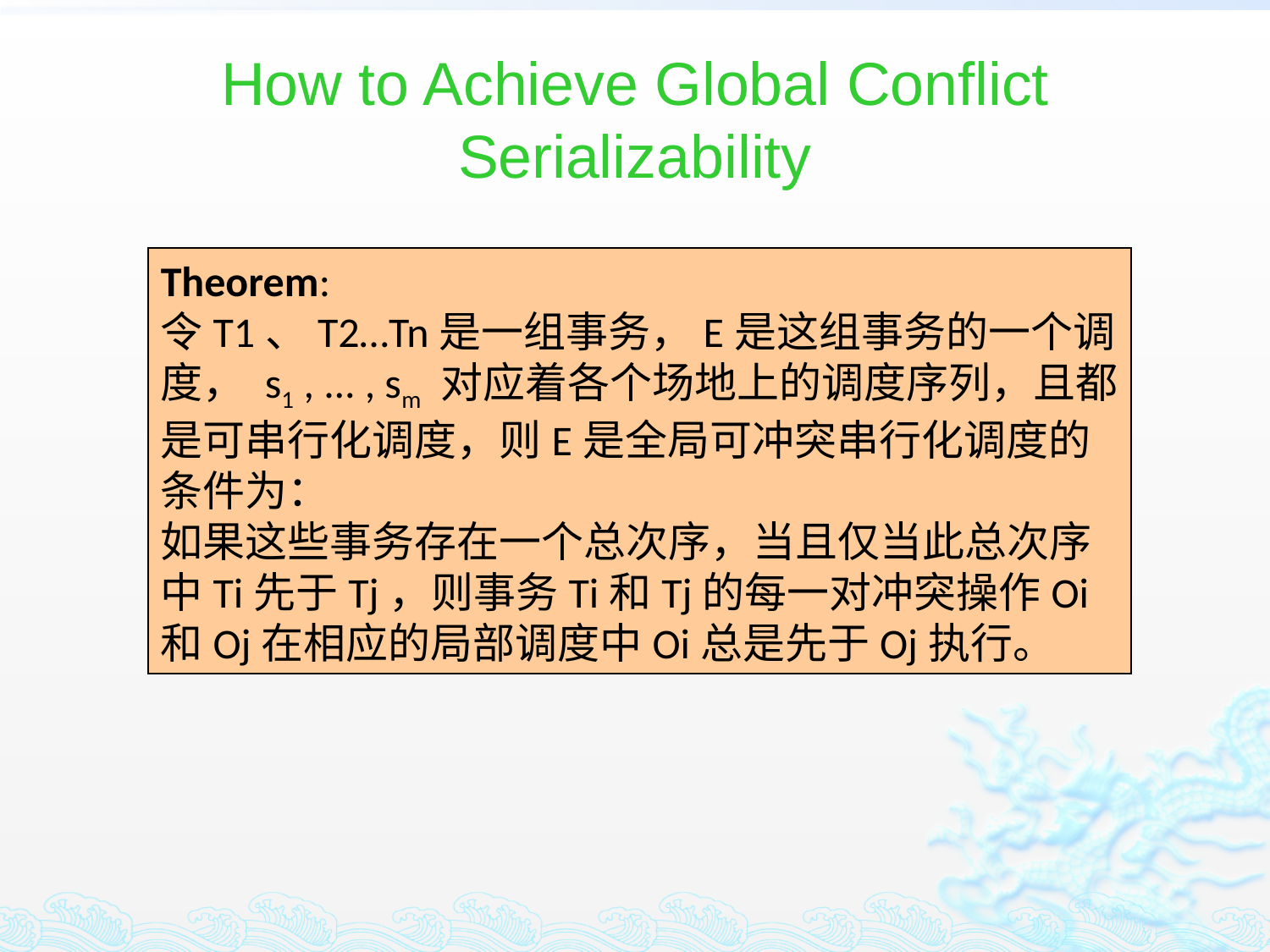

# How to Achieve Global Conflict Serializability
Theorem:
令T1、T2…Tn是一组事务，E是这组事务的一个调度， s1 , ... , sm 对应着各个场地上的调度序列，且都是可串行化调度，则E是全局可冲突串行化调度的条件为：
如果这些事务存在一个总次序，当且仅当此总次序中Ti先于Tj，则事务Ti和Tj的每一对冲突操作Oi和Oj在相应的局部调度中Oi总是先于Oj执行。